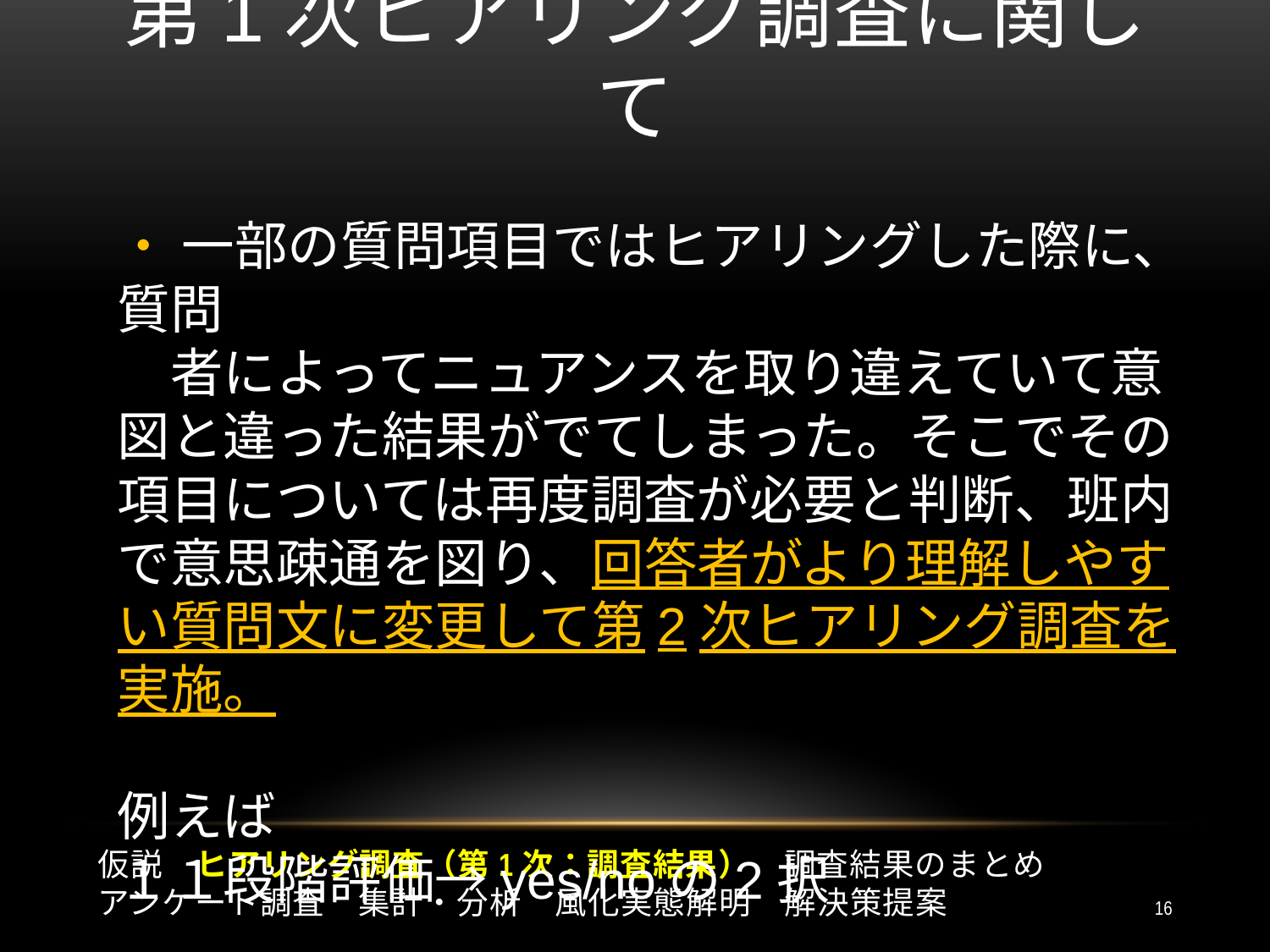

第1次ヒアリング調査に関して
・ 一部の質問項目ではヒアリングした際に、質問
　者によってニュアンスを取り違えていて意図と違った結果がでてしまった。そこでその項目については再度調査が必要と判断、班内で意思疎通を図り、回答者がより理解しやすい質問文に変更して第2次ヒアリング調査を実施。

例えば
１１段階評価→yes/noの2択

仮説　ヒアリング調査（第1次：調査結果）　調査結果のまとめ
アンケート調査　集計・分析　風化実態解明　解決策提案
16